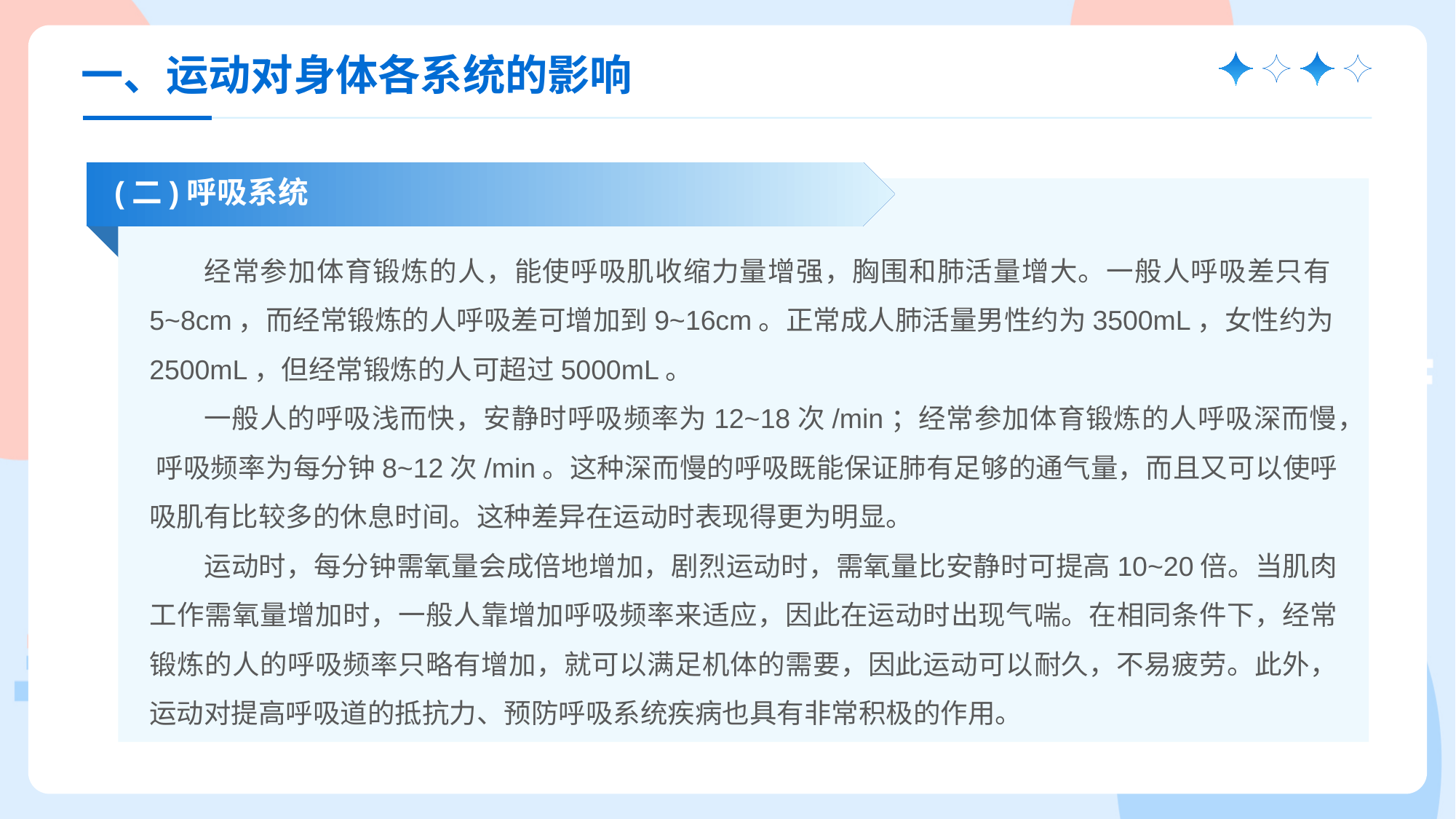

一、运动对身体各系统的影响
(二)呼吸系统

经常参加体育锻炼的人，能使呼吸肌收缩力量增强，胸围和肺活量增大。一般人呼吸差只有5~8cm，而经常锻炼的人呼吸差可增加到9~16cm。正常成人肺活量男性约为3500mL，女性约为2500mL，但经常锻炼的人可超过5000mL。
一般人的呼吸浅而快，安静时呼吸频率为12~18次/min；经常参加体育锻炼的人呼吸深而慢， 呼吸频率为每分钟8~12次/min。这种深而慢的呼吸既能保证肺有足够的通气量，而且又可以使呼吸肌有比较多的休息时间。这种差异在运动时表现得更为明显。
运动时，每分钟需氧量会成倍地增加，剧烈运动时，需氧量比安静时可提高10~20倍。当肌肉工作需氧量增加时，一般人靠增加呼吸频率来适应，因此在运动时出现气喘。在相同条件下，经常锻炼的人的呼吸频率只略有增加，就可以满足机体的需要，因此运动可以耐久，不易疲劳。此外，运动对提高呼吸道的抵抗力、预防呼吸系统疾病也具有非常积极的作用。